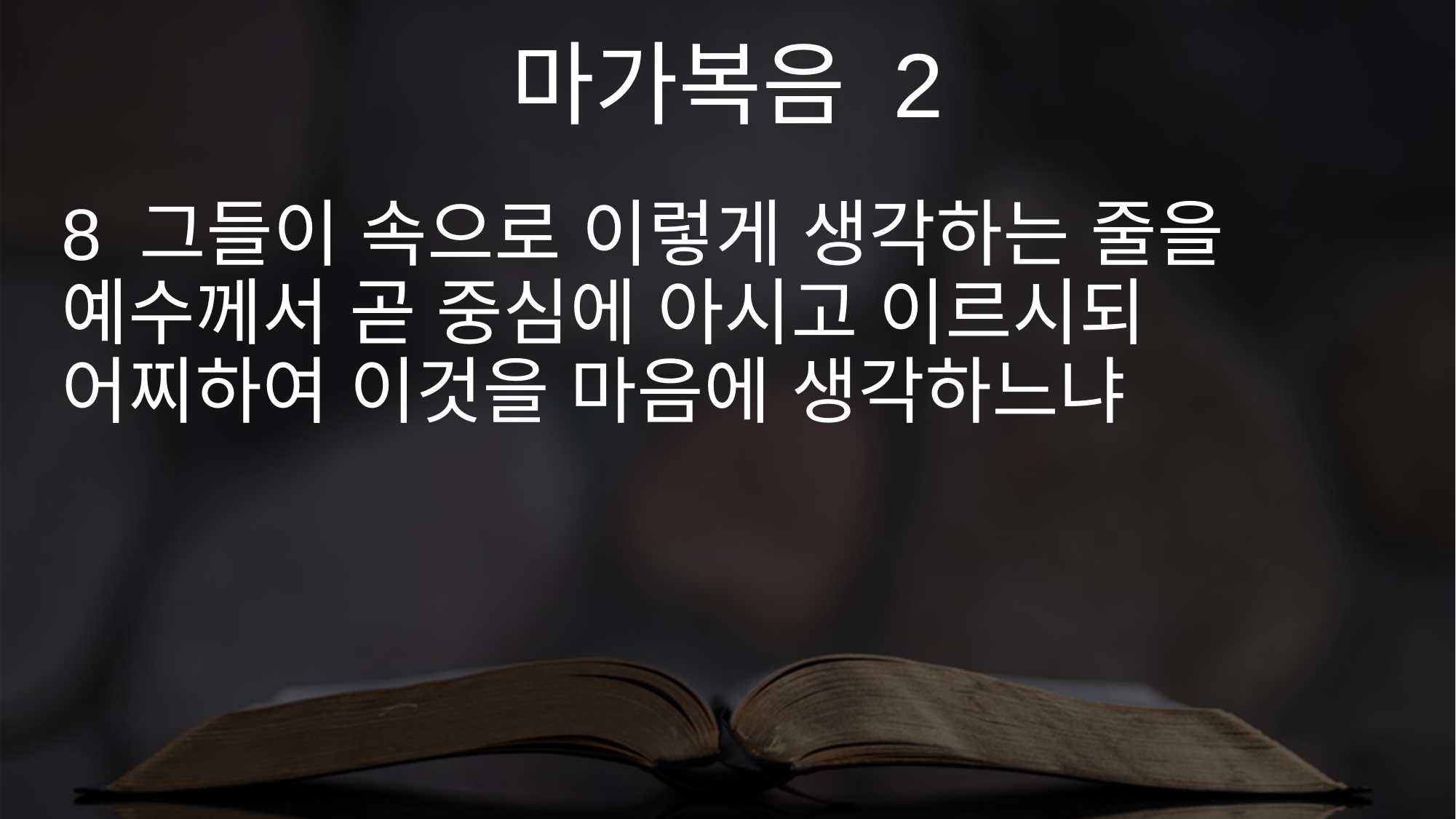

마가복음 2
8 그들이 속으로 이렇게 생각하는 줄을 예수께서 곧 중심에 아시고 이르시되 어찌하여 이것을 마음에 생각하느냐